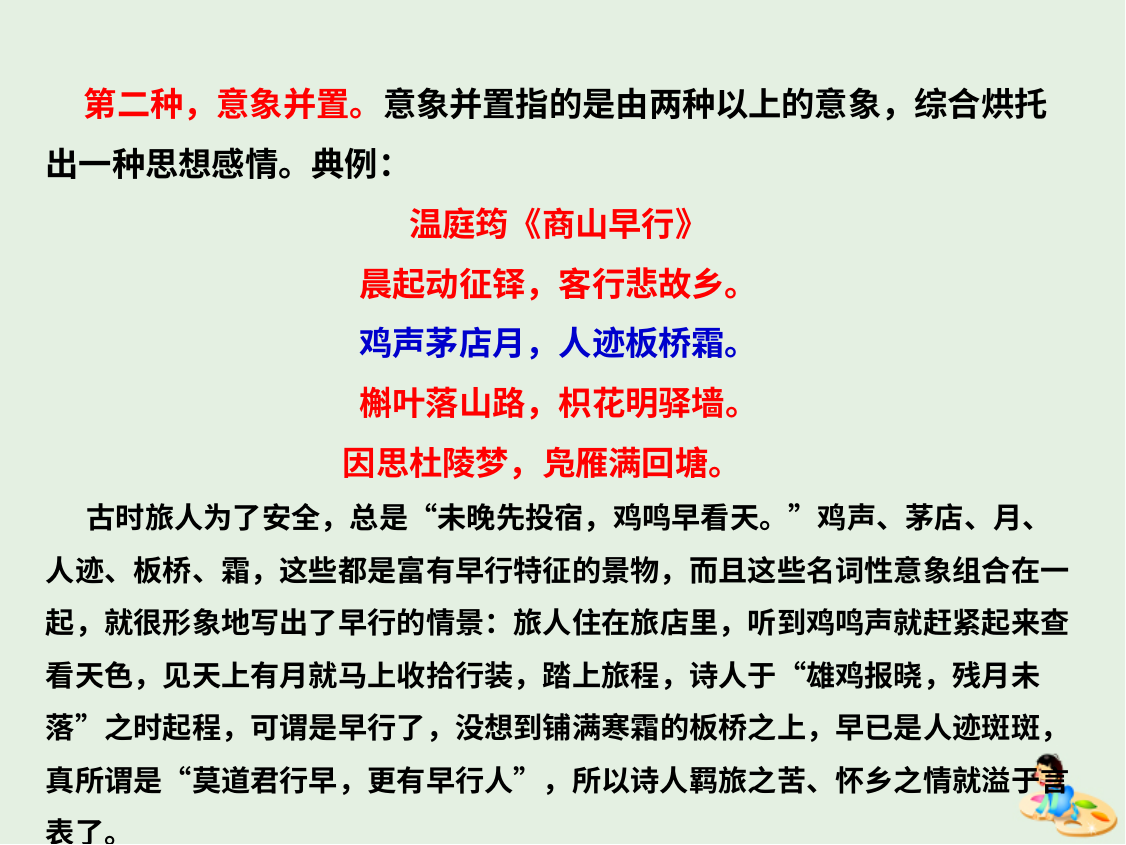

第二种，意象并置。意象并置指的是由两种以上的意象，综合烘托出一种思想感情。典例：
温庭筠《商山早行》
晨起动征铎，客行悲故乡。
鸡声茅店月，人迹板桥霜。
槲叶落山路，枳花明驿墙。
因思杜陵梦，凫雁满回塘。
     古时旅人为了安全，总是“未晚先投宿，鸡鸣早看天。”鸡声、茅店、月、人迹、板桥、霜，这些都是富有早行特征的景物，而且这些名词性意象组合在一起，就很形象地写出了早行的情景：旅人住在旅店里，听到鸡鸣声就赶紧起来查看天色，见天上有月就马上收拾行装，踏上旅程，诗人于“雄鸡报晓，残月未落”之时起程，可谓是早行了，没想到铺满寒霜的板桥之上，早已是人迹斑斑，真所谓是“莫道君行早，更有早行人”，所以诗人羁旅之苦、怀乡之情就溢于言表了。